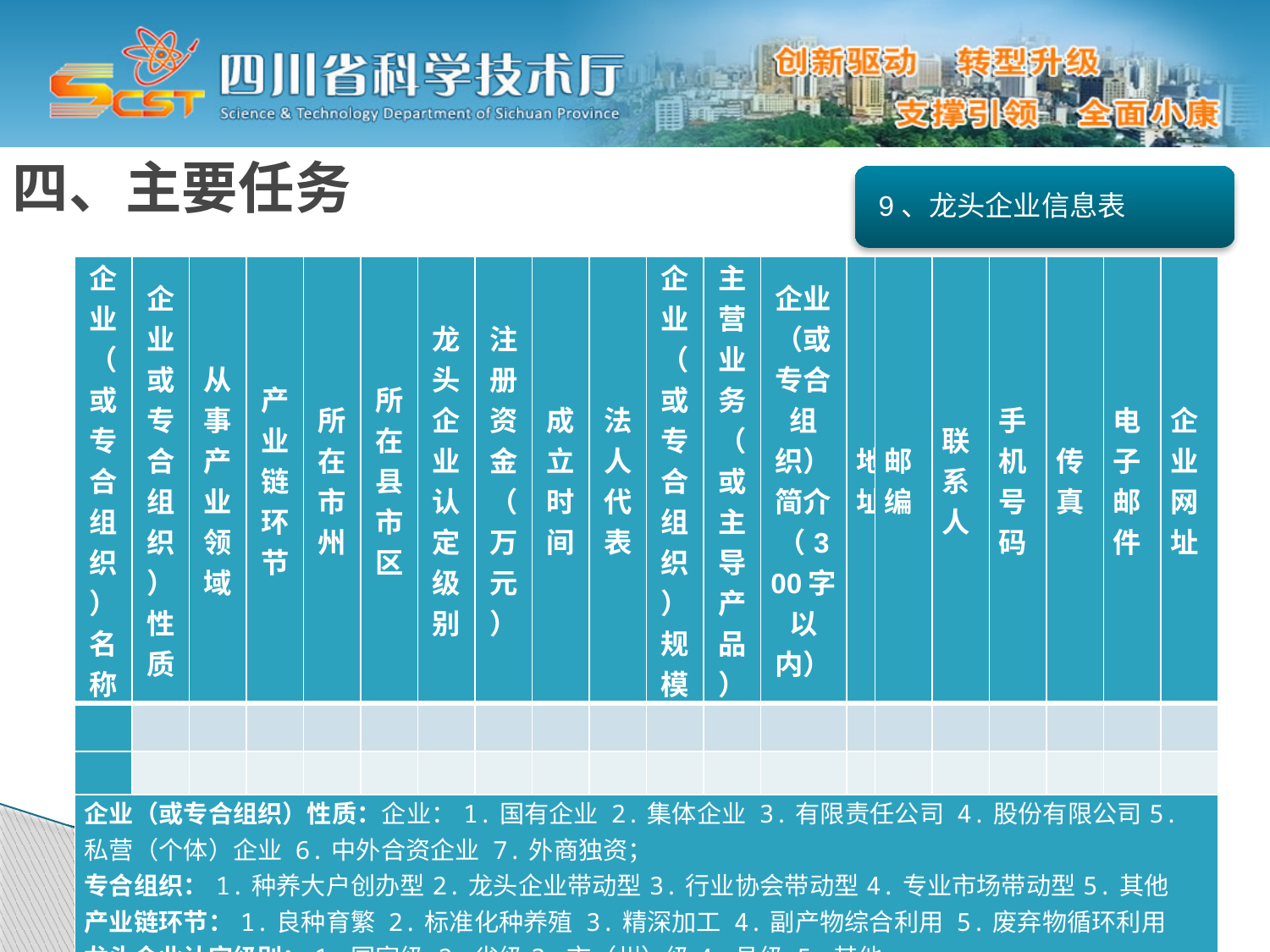

四、主要任务

9、龙头企业信息表
| 企业（或专合组织）名称 | 企业或专合组织）性质 | 从事产业领域 | 产业链环节 | 所在市州 | 所在县市区 | 龙头企业认定级别 | 注册资金（万元） | 成立时间 | 法人代表 | 企业（或专合组织）规模 | 主营业务（或主导产品） | 企业（或专合组织）简介（300字以内） | 地址 | 邮编 | 联系人 | 手机号码 | 传真 | 电子邮件 | 企业网址 |
| --- | --- | --- | --- | --- | --- | --- | --- | --- | --- | --- | --- | --- | --- | --- | --- | --- | --- | --- | --- |
|  |  |  |  |  |  |  |  |  |  |  |  |  |  |  |  |  |  |  |  |
|  |  |  |  |  |  |  |  |  |  |  |  |  |  |  |  |  |  |  |  |
| 企业（或专合组织）性质：企业：1.国有企业 2.集体企业 3.有限责任公司 4.股份有限公司5.私营（个体）企业 6.中外合资企业 7.外商独资； 专合组织：1.种养大户创办型2.龙头企业带动型3.行业协会带动型4.专业市场带动型5.其他 产业链环节：1.良种育繁 2.标准化种养殖 3.精深加工 4.副产物综合利用 5.废弃物循环利用 龙头企业认定级别：1.国家级 2.省级3.市（州）级4.县级 5.其他 |  |  |  |  |  |  |  |  |  |  |  |  |  |  |  |  |  |  |  |